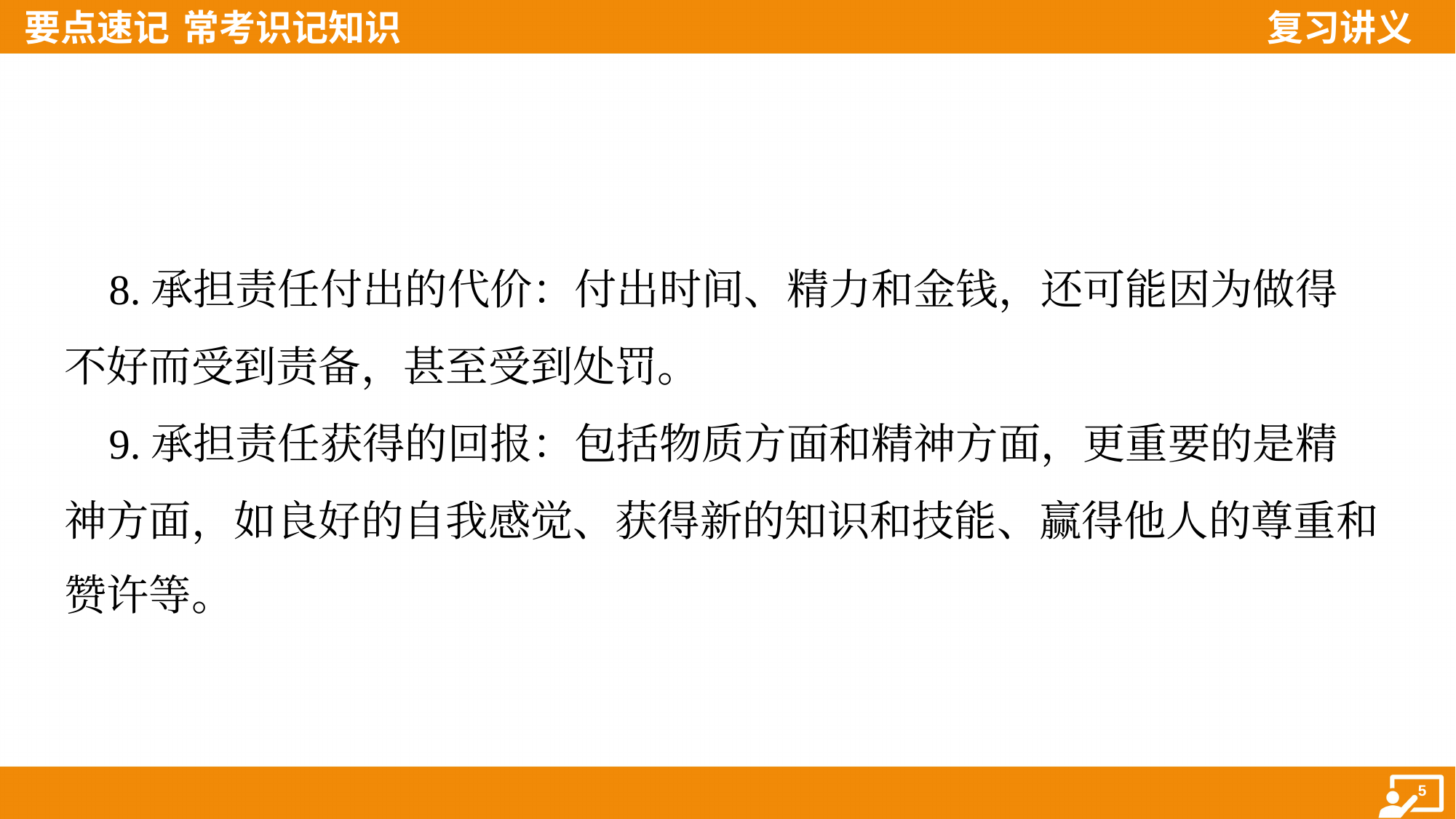

8.承担责任付出的代价：付出时间、精力和金钱，还可能因为做得
不好而受到责备，甚至受到处罚。
    9.承担责任获得的回报：包括物质方面和精神方面，更重要的是精
神方面，如良好的自我感觉、获得新的知识和技能、赢得他人的尊重和
赞许等。